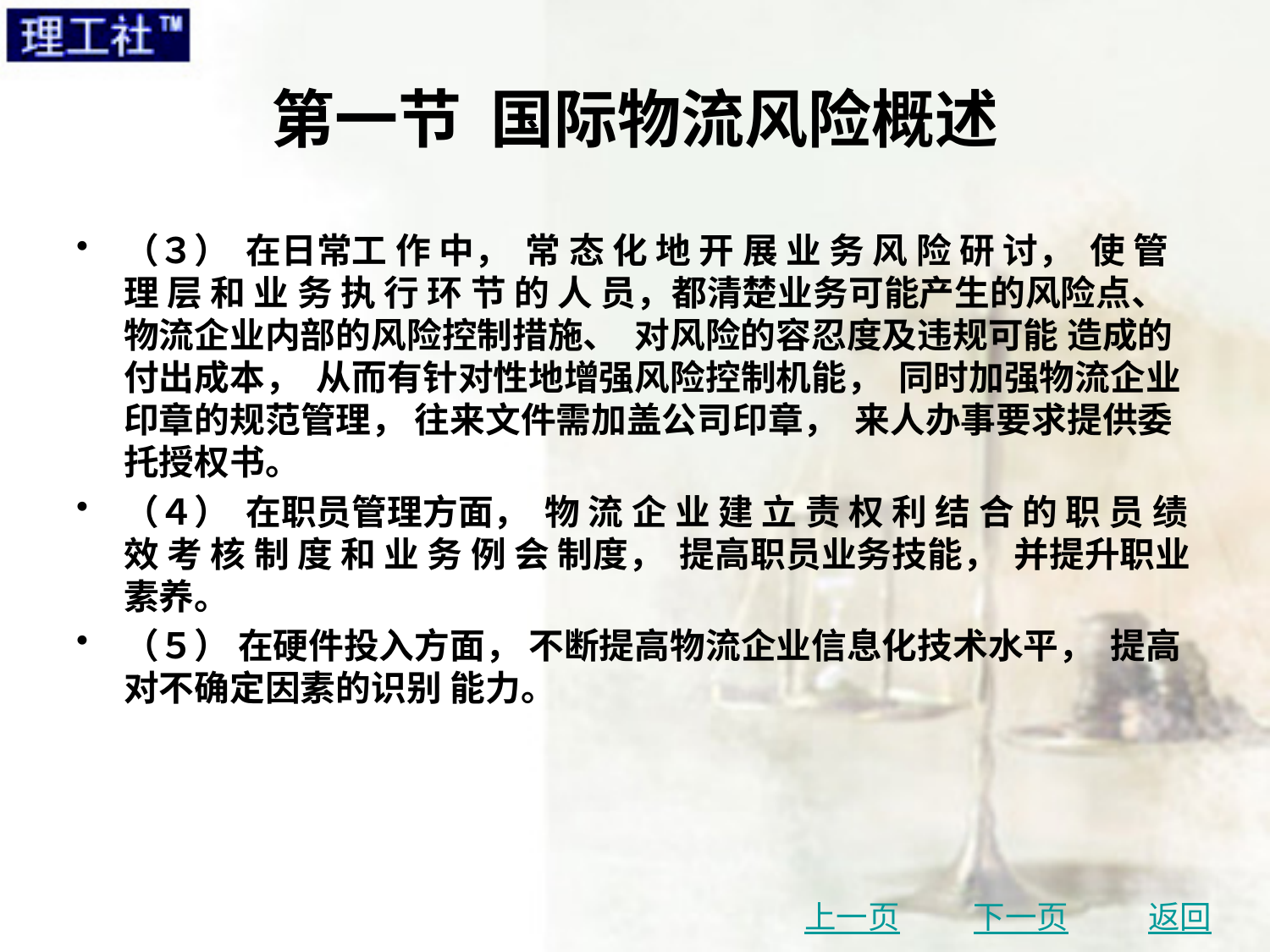

# 第一节  国际物流风险概述
（３）  在日常工 作 中，  常 态 化 地 开 展 业 务 风 险 研 讨，  使 管 理 层 和 业 务 执 行 环 节 的 人 员，都清楚业务可能产生的风险点、   物流企业内部的风险控制措施、  对风险的容忍度及违规可能 造成的付出成本，  从而有针对性地增强风险控制机能，  同时加强物流企业印章的规范管理， 往来文件需加盖公司印章，  来人办事要求提供委托授权书。
（４）  在职员管理方面，  物 流 企 业 建 立 责 权 利 结 合 的 职 员 绩 效 考 核 制 度 和 业 务 例 会 制度，  提高职员业务技能，  并提升职业素养。
（５） 在硬件投入方面， 不断提高物流企业信息化技术水平，  提高对不确定因素的识别 能力。
上一页
下一页
返回